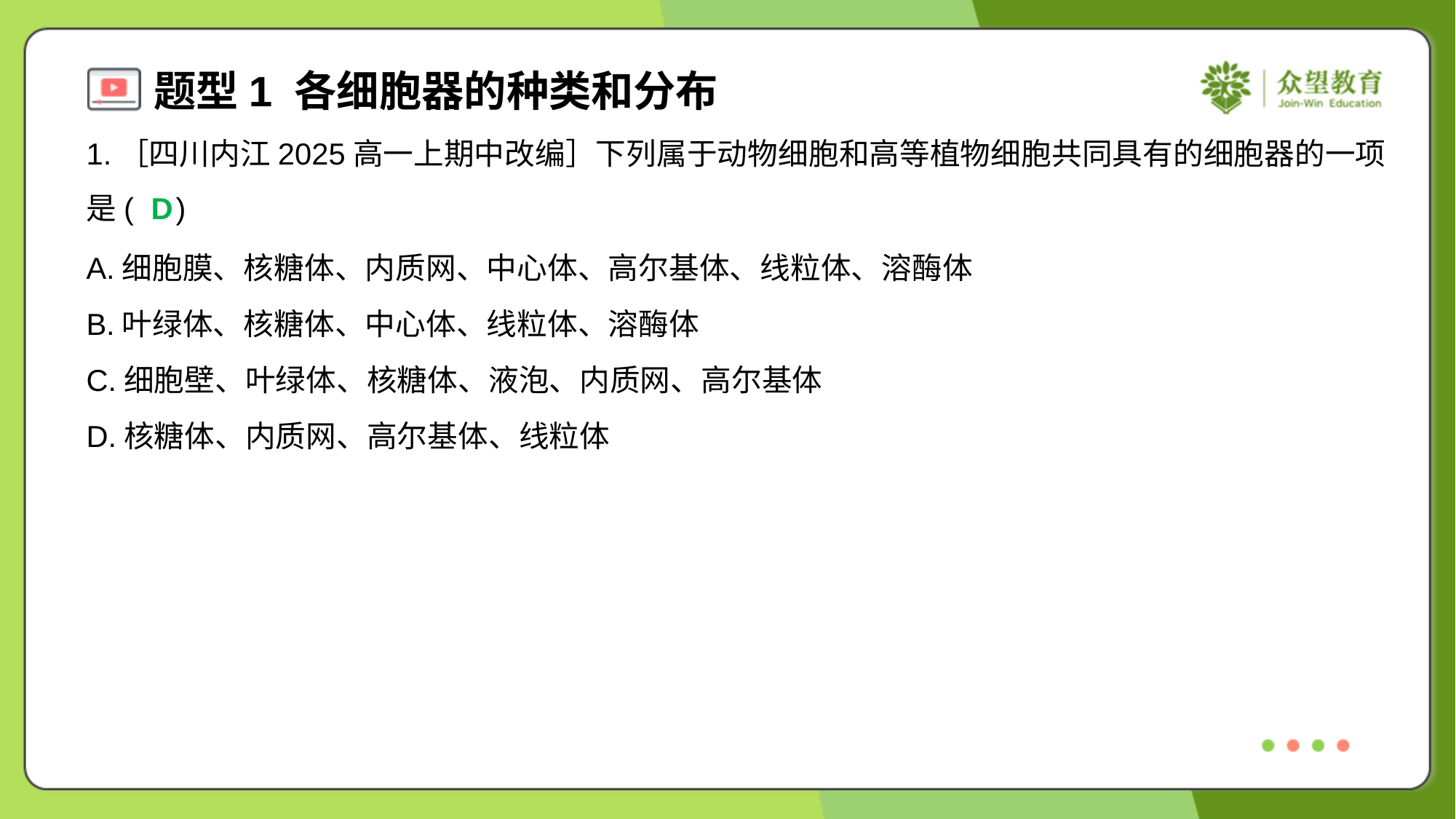

1.［四川内江2025高一上期中改编］下列属于动物细胞和高等植物细胞共同具有的细胞器的一项
是(     )
D
A.细胞膜、核糖体、内质网、中心体、高尔基体、线粒体、溶酶体
B.叶绿体、核糖体、中心体、线粒体、溶酶体
C.细胞壁、叶绿体、核糖体、液泡、内质网、高尔基体
D.核糖体、内质网、高尔基体、线粒体